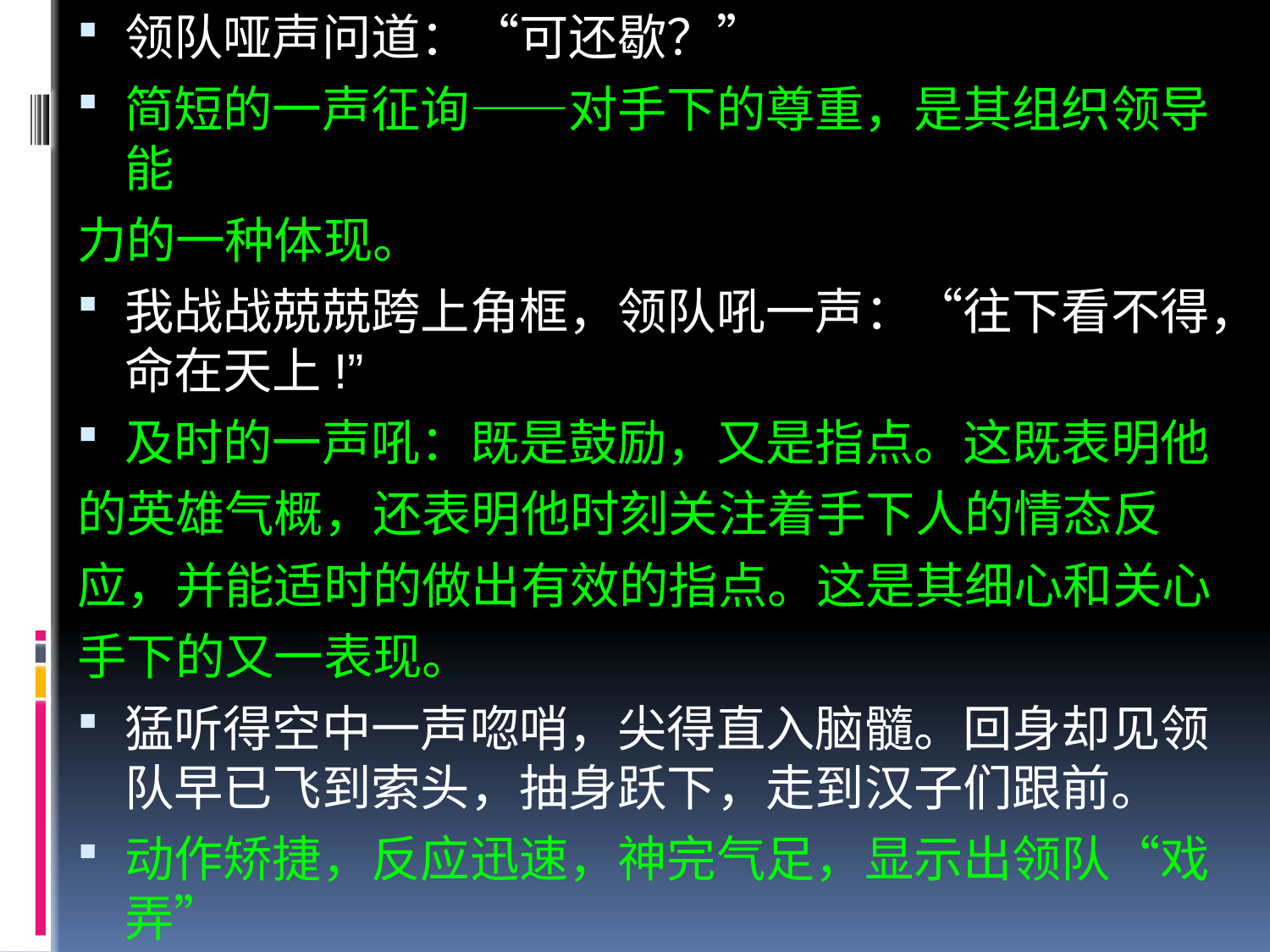

领队哑声问道：“可还歇？”
简短的一声征询——对手下的尊重，是其组织领导能
力的一种体现。
我战战兢兢跨上角框，领队吼一声：“往下看不得，命在天上!”
及时的一声吼：既是鼓励，又是指点。这既表明他
的英雄气概，还表明他时刻关注着手下人的情态反
应，并能适时的做出有效的指点。这是其细心和关心
手下的又一表现。
猛听得空中一声唿哨，尖得直入脑髓。回身却见领队早已飞到索头，抽身跃下，走到汉子们跟前。
动作矫捷，反应迅速，神完气足，显示出领队“戏弄”
高山险水的特有气概。